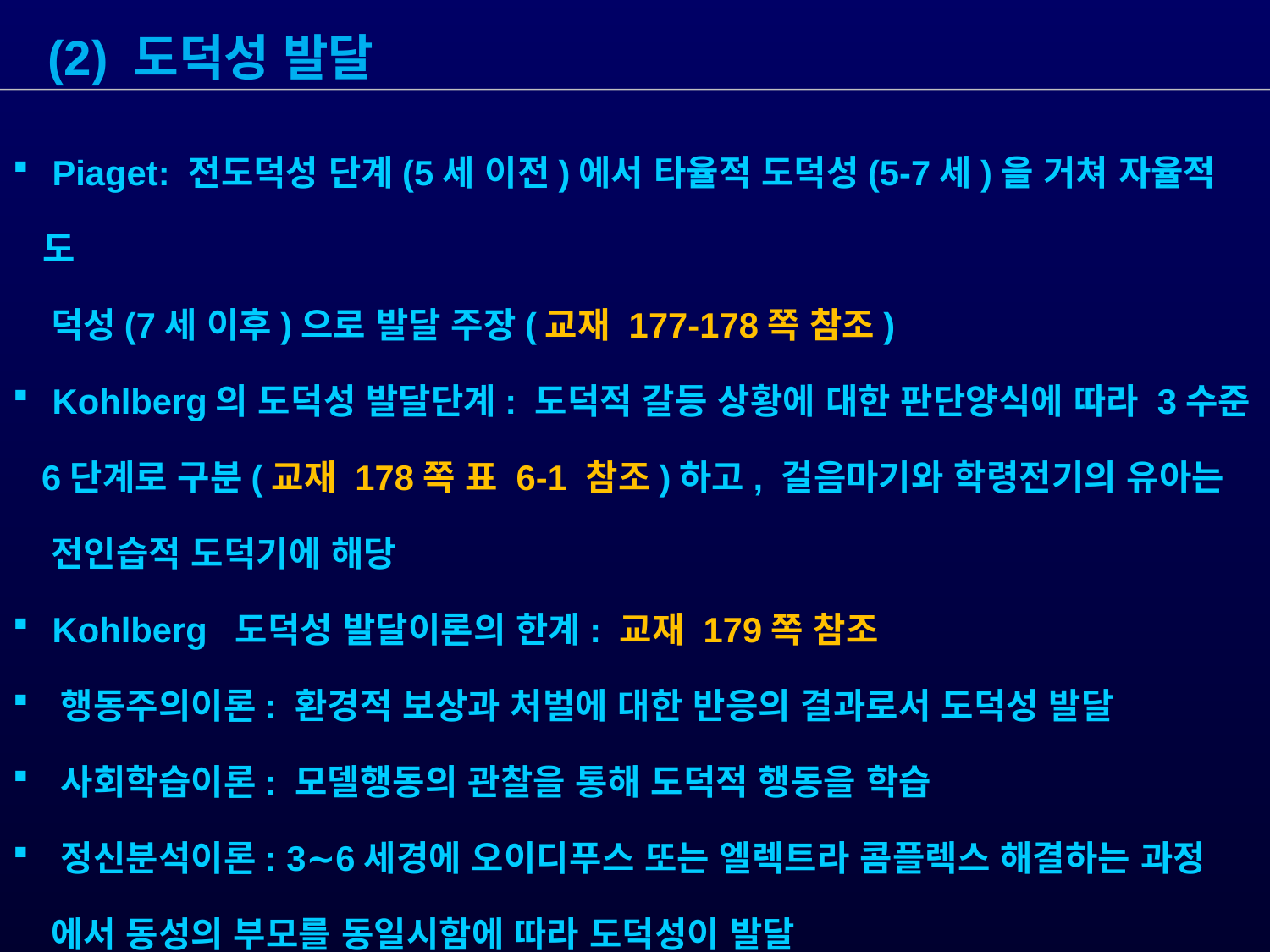

(2) 도덕성 발달

 Piaget: 전도덕성 단계(5세 이전)에서 타율적 도덕성(5-7세)을 거쳐 자율적 도
   덕성(7세 이후)으로 발달 주장(교재 177-178쪽 참조)
 Kohlberg의 도덕성 발달단계: 도덕적 갈등 상황에 대한 판단양식에 따라 3수준
   6단계로 구분(교재 178쪽 표 6-1 참조)하고, 걸음마기와 학령전기의 유아는
   전인습적 도덕기에 해당
 Kohlberg  도덕성 발달이론의 한계: 교재 179쪽 참조
 행동주의이론: 환경적 보상과 처벌에 대한 반응의 결과로서 도덕성 발달
 사회학습이론: 모델행동의 관찰을 통해 도덕적 행동을 학습
 정신분석이론: 3∼6세경에 오이디푸스 또는 엘렉트라 콤플렉스 해결하는 과정
   에서 동성의 부모를 동일시함에 따라 도덕성이 발달